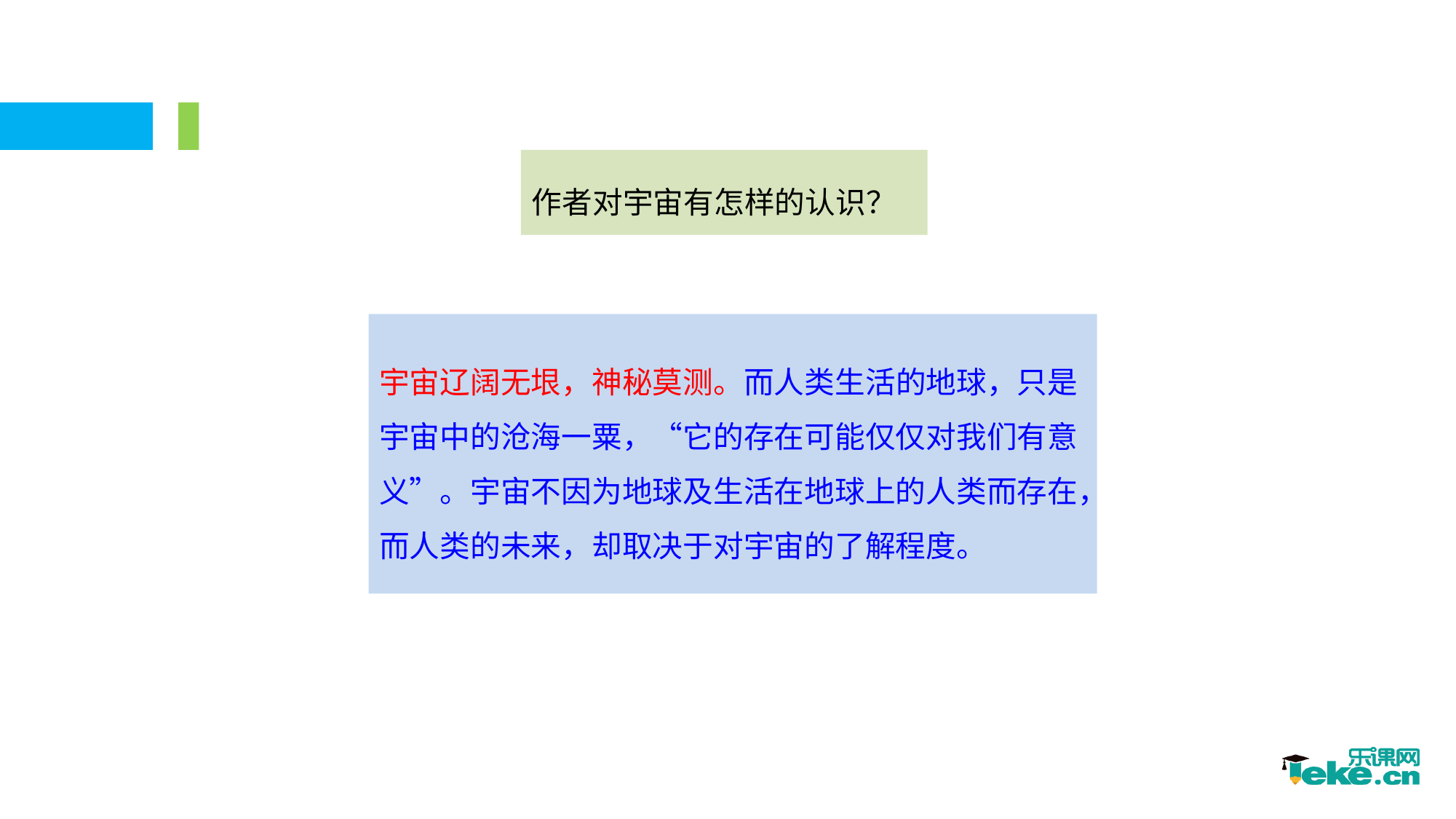

作者对宇宙有怎样的认识？

宇宙辽阔无垠，神秘莫测。而人类生活的地球，只是宇宙中的沧海一粟，“它的存在可能仅仅对我们有意义”。宇宙不因为地球及生活在地球上的人类而存在，而人类的未来，却取决于对宇宙的了解程度。